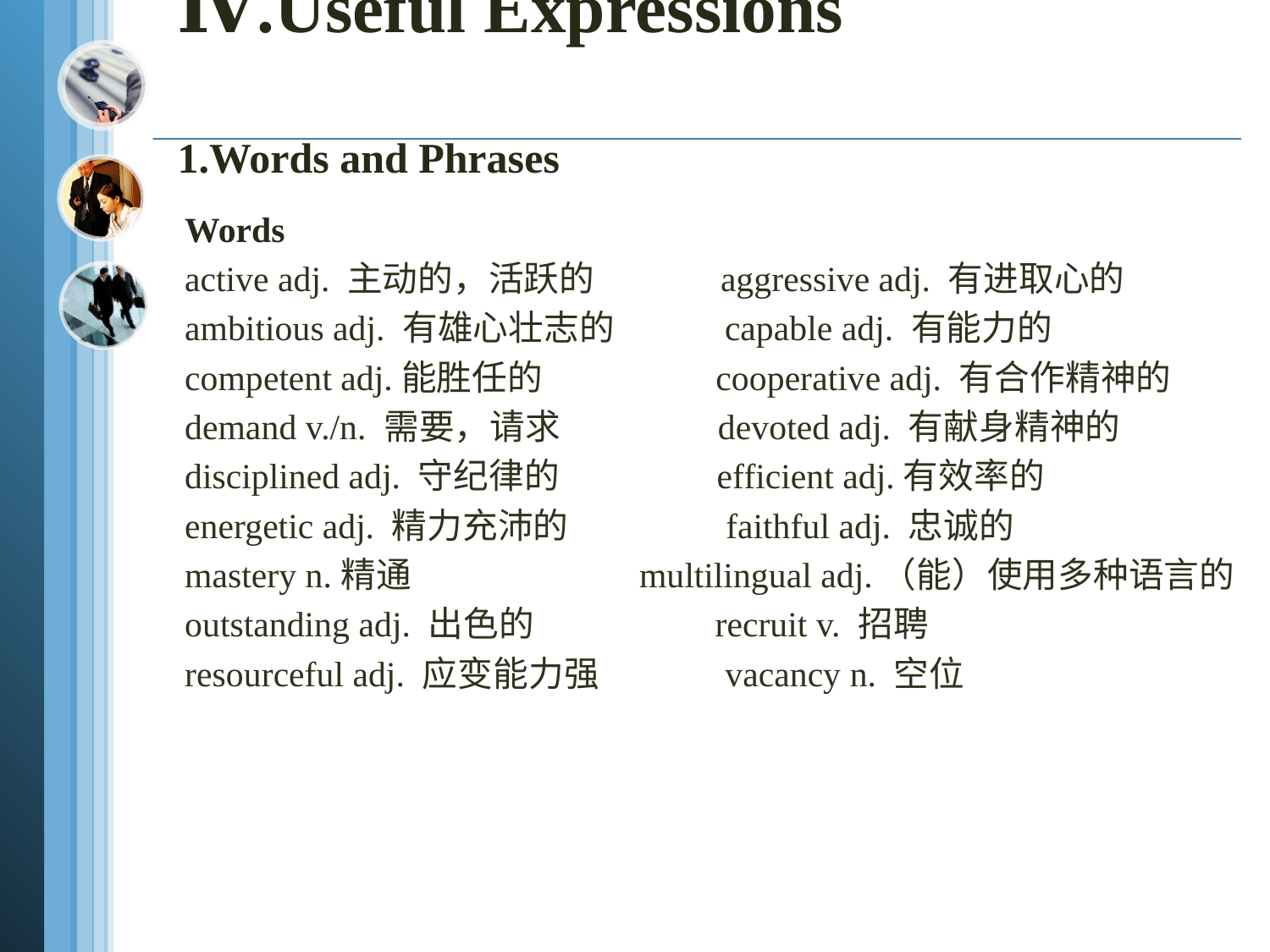

# Ⅳ.Useful Expressions 1.Words and Phrases
Words
active adj. 主动的，活跃的               aggressive adj. 有进取心的
ambitious adj. 有雄心壮志的             capable adj. 有能力的
competent adj.能胜任的                     cooperative adj. 有合作精神的
demand v./n. 需要，请求                   devoted adj. 有献身精神的
disciplined adj. 守纪律的                   efficient adj.有效率的
energetic adj. 精力充沛的                   faithful adj. 忠诚的
mastery n.精通                            multilingual adj.（能）使用多种语言的
outstanding adj. 出色的                      recruit v. 招聘
resourceful adj. 应变能力强               vacancy n. 空位